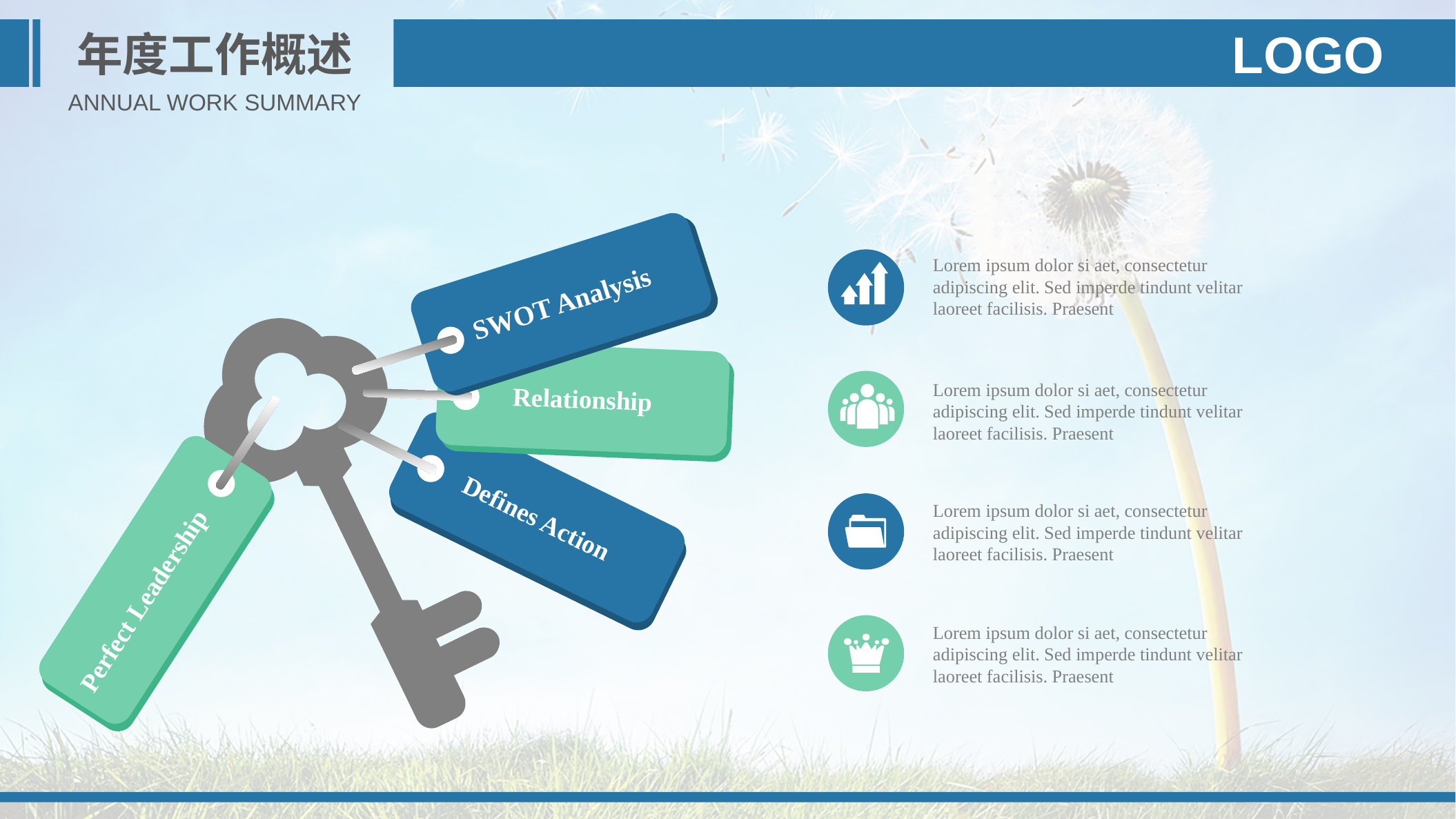

年度工作概述
LOGO
ANNUAL WORK SUMMARY

Lorem ipsum dolor si aet, consectetur adipiscing elit. Sed imperde tindunt velitar laoreet facilisis. Praesent

SWOT Analysis

Relationship

Lorem ipsum dolor si aet, consectetur adipiscing elit. Sed imperde tindunt velitar laoreet facilisis. Praesent

Defines Action

Lorem ipsum dolor si aet, consectetur adipiscing elit. Sed imperde tindunt velitar laoreet facilisis. Praesent

Perfect Leadership

Lorem ipsum dolor si aet, consectetur adipiscing elit. Sed imperde tindunt velitar laoreet facilisis. Praesent